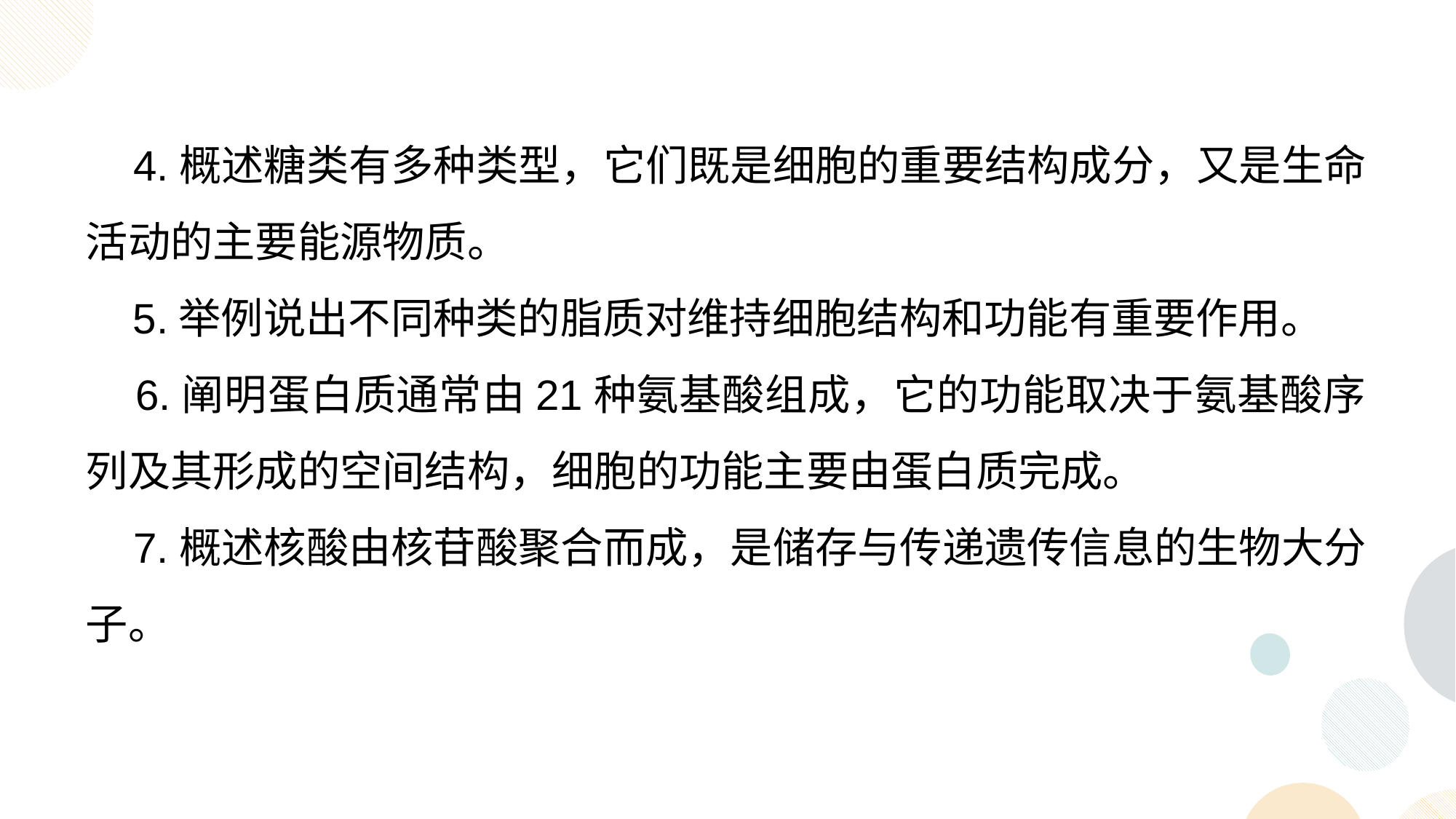

4.概述糖类有多种类型，它们既是细胞的重要结构成分，又是生命活动的主要能源物质。
    5.举例说出不同种类的脂质对维持细胞结构和功能有重要作用。
    6.阐明蛋白质通常由21种氨基酸组成，它的功能取决于氨基酸序列及其形成的空间结构，细胞的功能主要由蛋白质完成。
    7.概述核酸由核苷酸聚合而成，是储存与传递遗传信息的生物大分子。